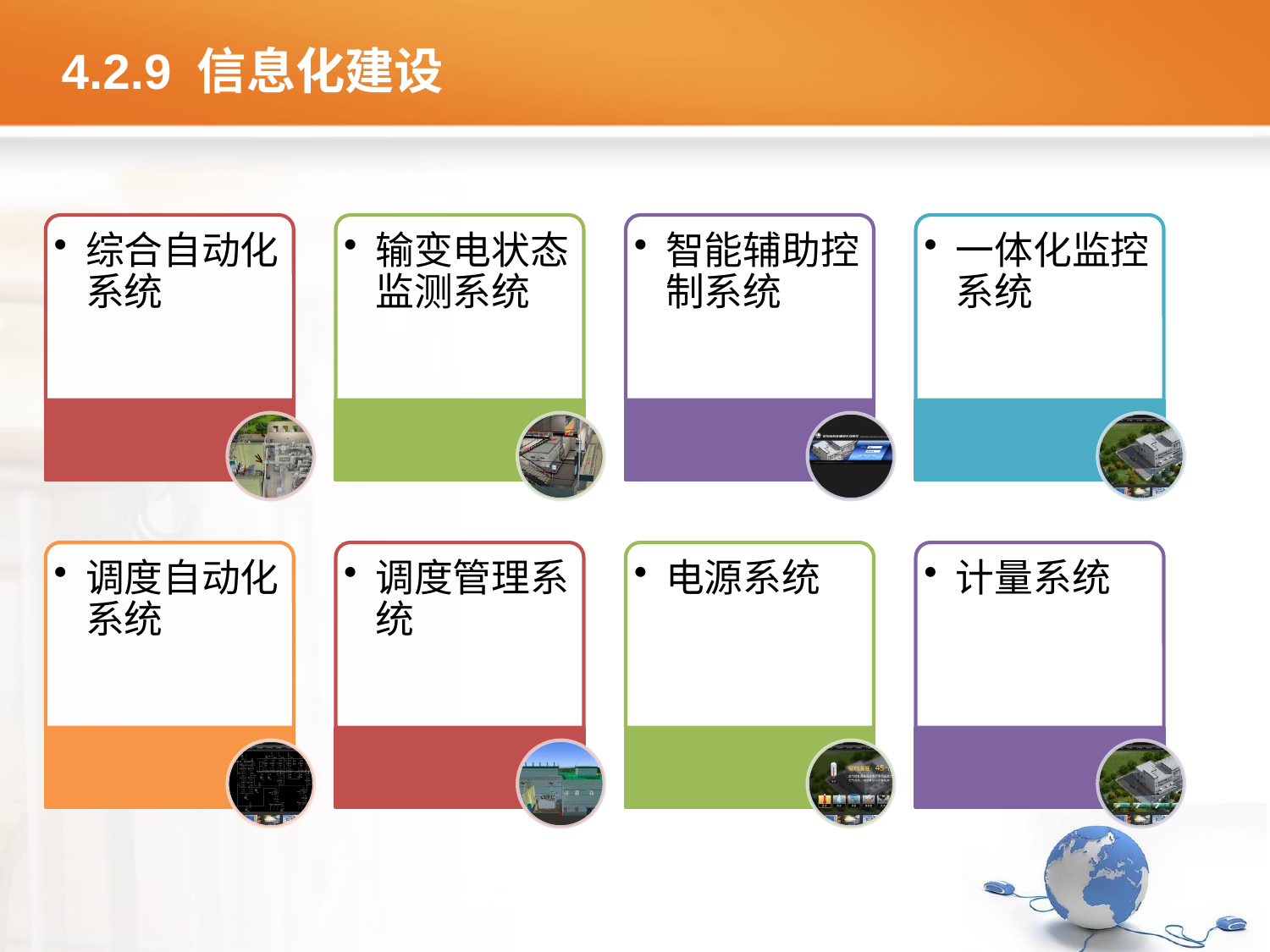

4.2.9 信息化建设
综合自动化系统

输变电状态监测系统

智能辅助控制系统

一体化监控系统

调度自动化系统

调度管理系统

电源系统

计量系统